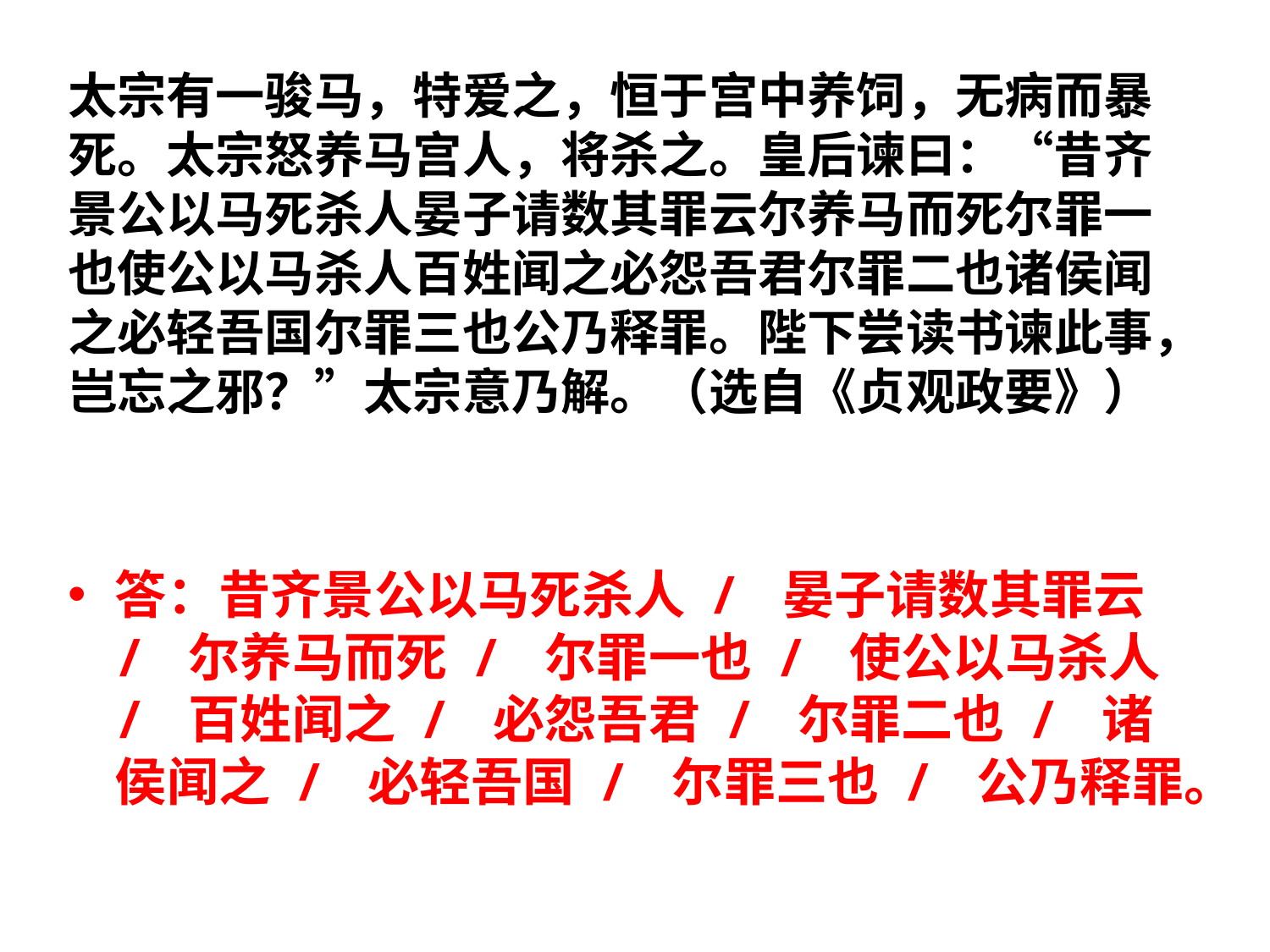

# 太宗有一骏马，特爱之，恒于宫中养饲，无病而暴死。太宗怒养马宫人，将杀之。皇后谏曰：“昔齐景公以马死杀人晏子请数其罪云尔养马而死尔罪一也使公以马杀人百姓闻之必怨吾君尔罪二也诸侯闻之必轻吾国尔罪三也公乃释罪。陛下尝读书谏此事，岂忘之邪？”太宗意乃解。（选自《贞观政要》）
答：昔齐景公以马死杀人 / 晏子请数其罪云 / 尔养马而死 / 尔罪一也 / 使公以马杀人 / 百姓闻之 / 必怨吾君 / 尔罪二也 / 诸侯闻之 / 必轻吾国 / 尔罪三也 / 公乃释罪。